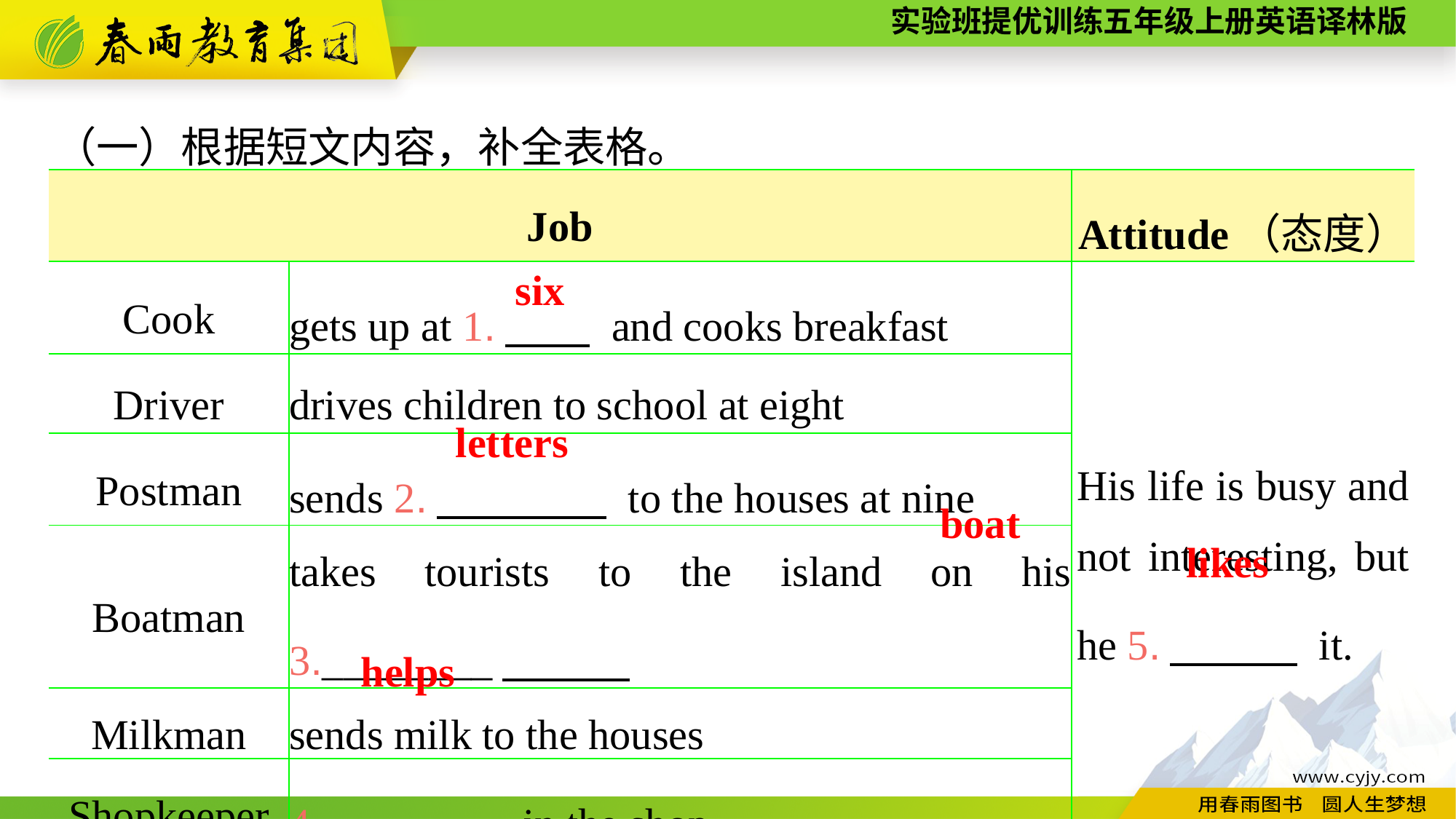

（一）根据短文内容，补全表格。
| Job |  | Attitude（态度） |
| --- | --- | --- |
| Cook | gets up at 1.　　 and cooks breakfast | His life is busy and not interesting, but he 5.　　　 it. |
| Driver | drives children to school at eight |  |
| Postman | sends 2.　　　　 to the houses at nine |  |
| Boatman | takes tourists to the island on his 3.\_\_\_\_\_\_\_\_ |  |
| Milkman | sends milk to the houses |  |
| Shopkeeper | 4.　　　　 in the shop |  |
six
letters
boat
likes
helps